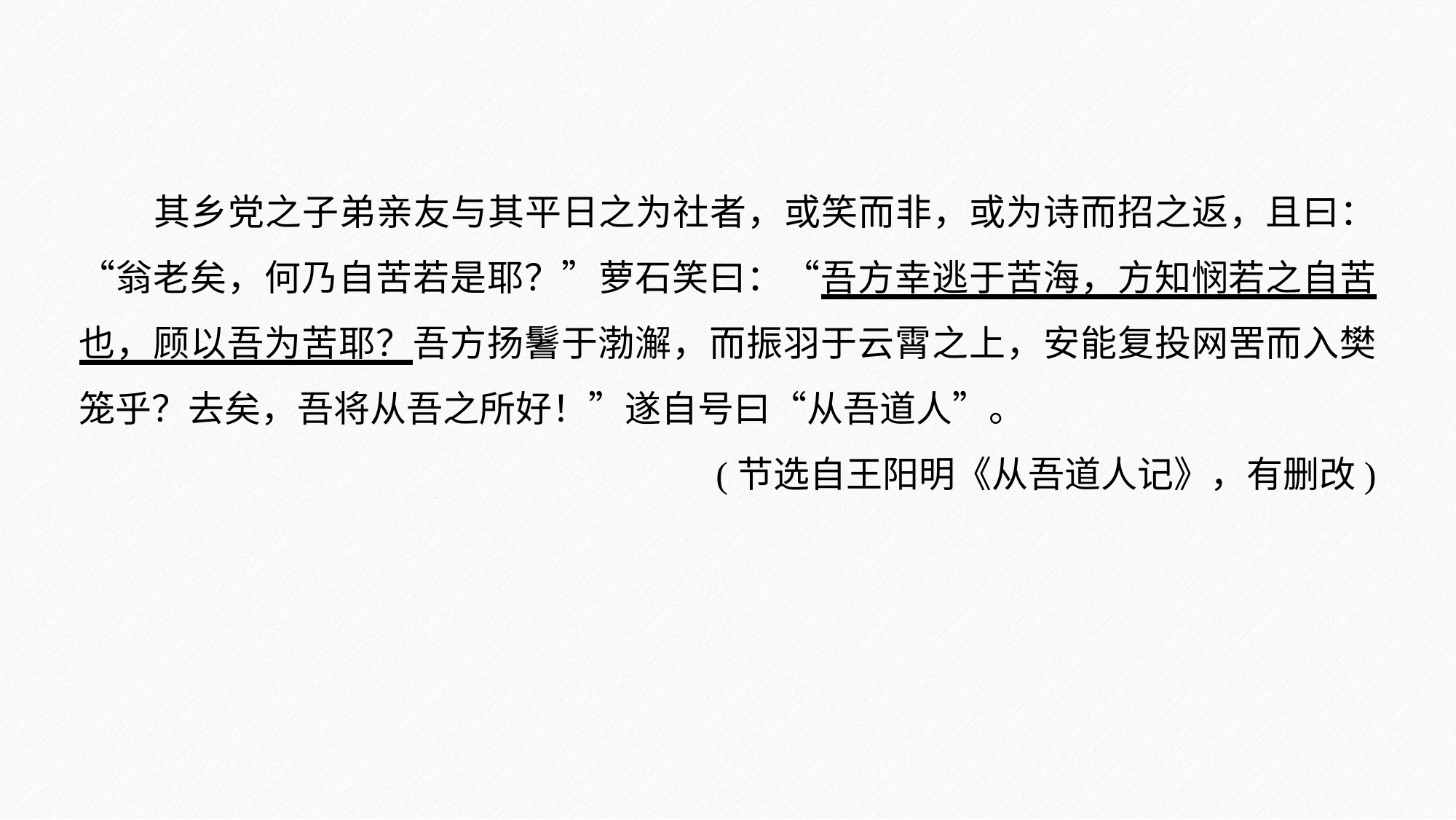

其乡党之子弟亲友与其平日之为社者，或笑而非，或为诗而招之返，且曰：“翁老矣，何乃自苦若是耶？”萝石笑曰：“吾方幸逃于苦海，方知悯若之自苦也，顾以吾为苦耶？吾方扬鬐于渤澥，而振羽于云霄之上，安能复投网罟而入樊笼乎？去矣，吾将从吾之所好！”遂自号曰“从吾道人”。
(节选自王阳明《从吾道人记》，有删改)